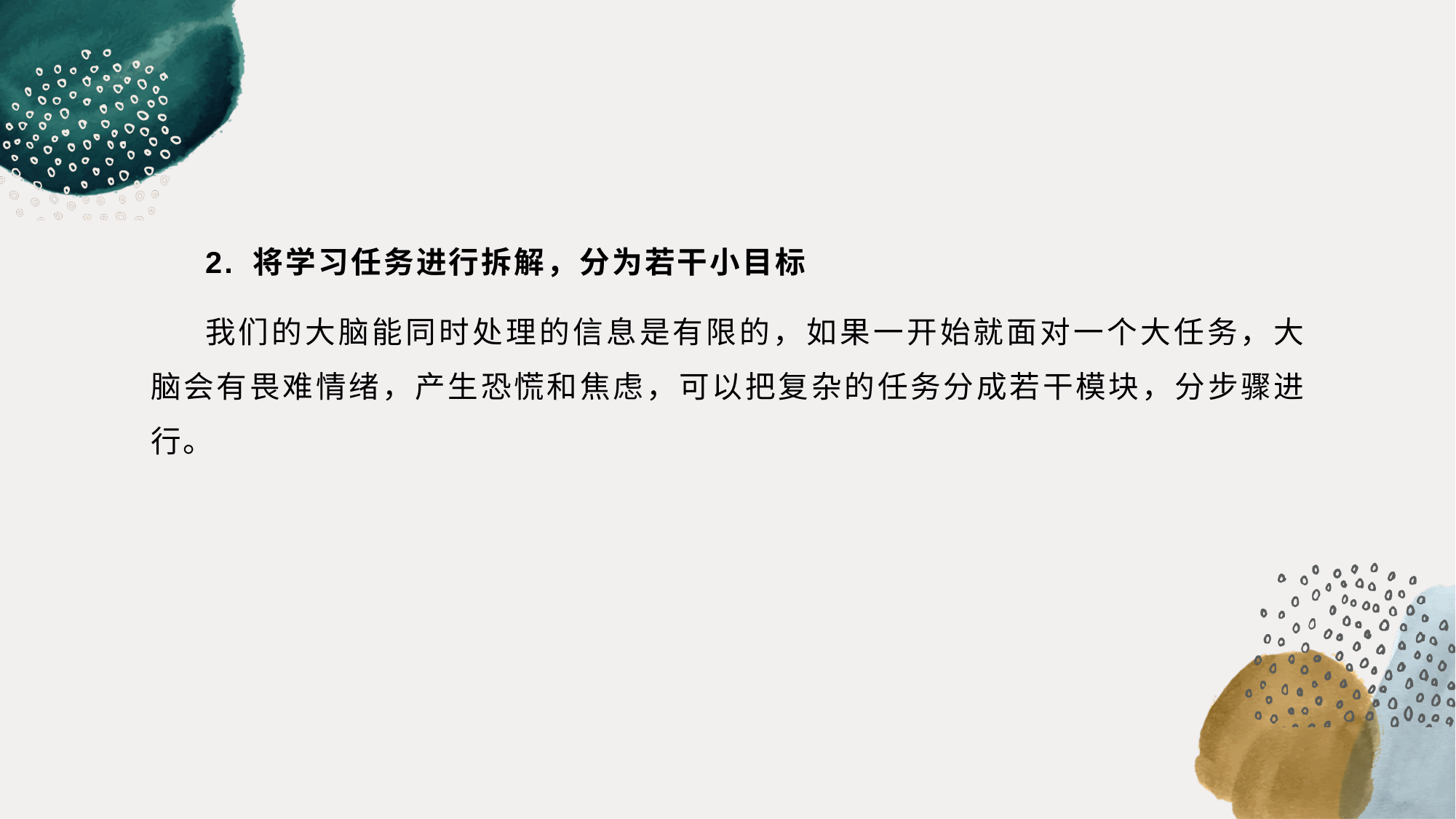

2. 将学习任务进行拆解，分为若干小目标
我们的大脑能同时处理的信息是有限的，如果一开始就面对一个大任务，大脑会有畏难情绪，产生恐慌和焦虑，可以把复杂的任务分成若干模块，分步骤进行。